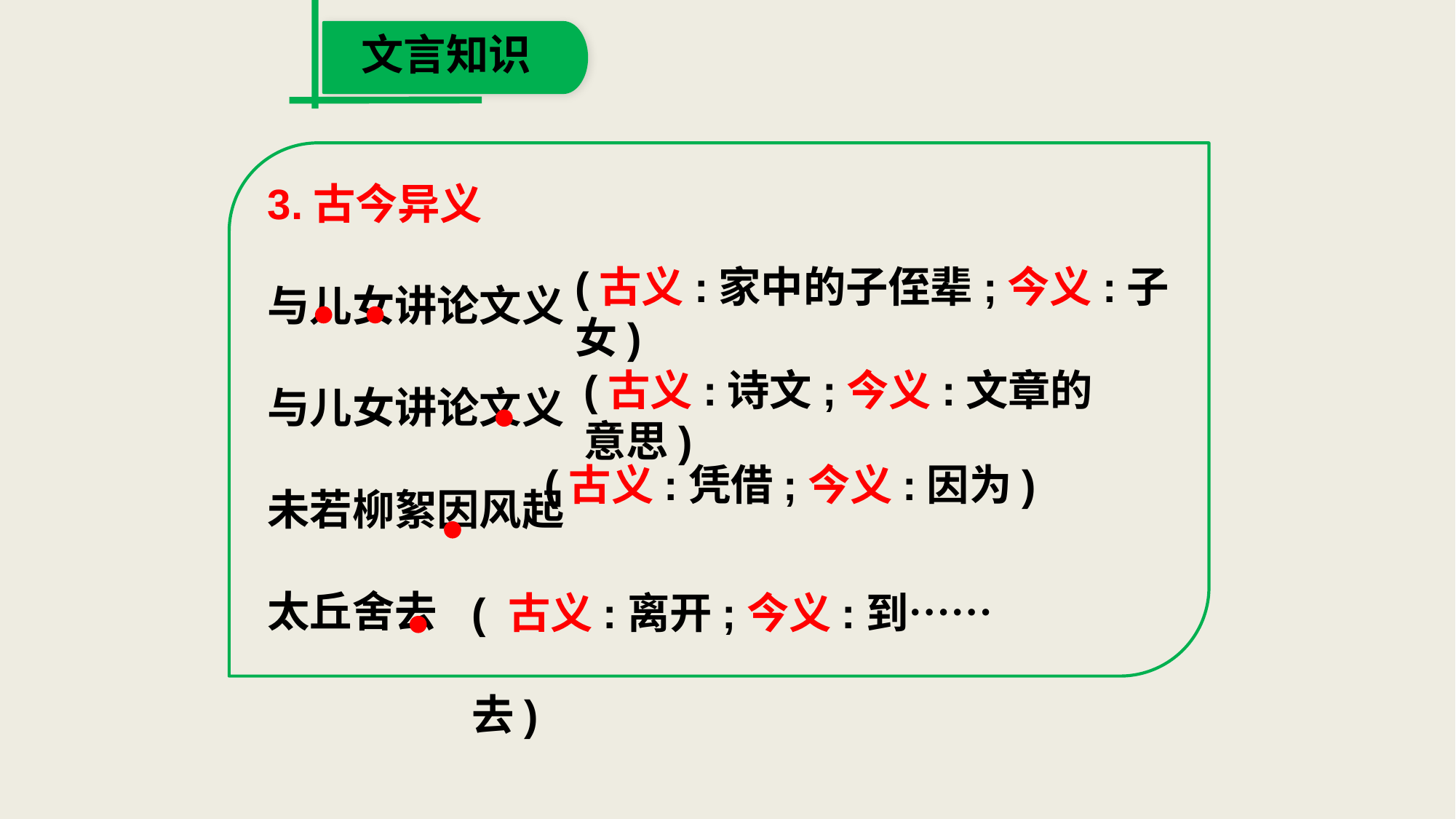

文言知识

3.古今异义
与儿女讲论文义
与儿女讲论文义
未若柳絮因风起
太丘舍去

(古义:家中的子侄辈;今义:子女)

(古义:诗文;今义:文章的意思)

(古义:凭借;今义:因为)

( 古义:离开;今义:到……去)